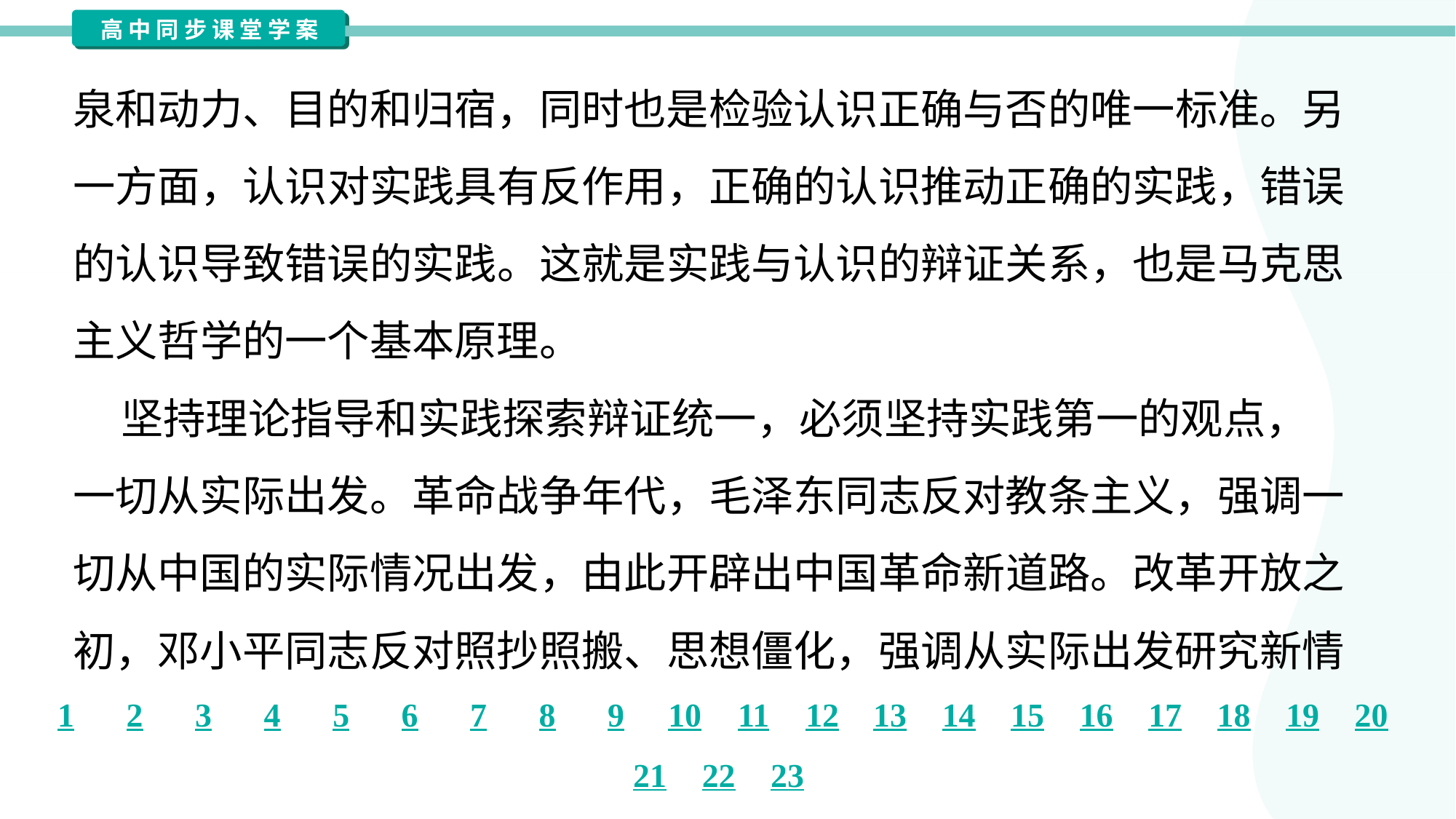

泉和动力、目的和归宿，同时也是检验认识正确与否的唯一标准。另
一方面，认识对实践具有反作用，正确的认识推动正确的实践，错误
的认识导致错误的实践。这就是实践与认识的辩证关系，也是马克思
主义哲学的一个基本原理。
    坚持理论指导和实践探索辩证统一，必须坚持实践第一的观点，
一切从实际出发。革命战争年代，毛泽东同志反对教条主义，强调一
切从中国的实际情况出发，由此开辟出中国革命新道路。改革开放之
初，邓小平同志反对照抄照搬、思想僵化，强调从实际出发研究新情